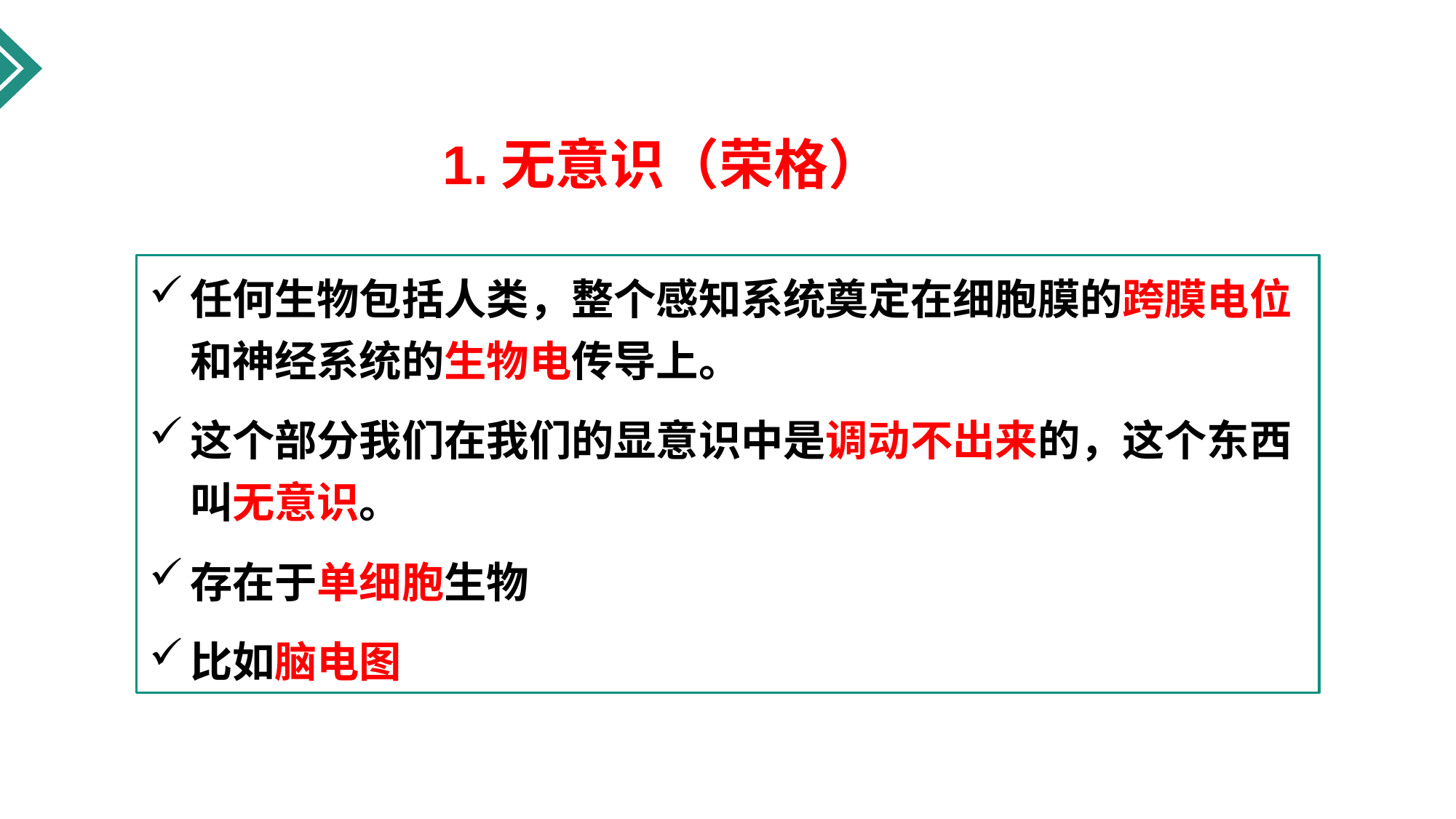

1.无意识（荣格）
任何生物包括人类，整个感知系统奠定在细胞膜的跨膜电位和神经系统的生物电传导上。
这个部分我们在我们的显意识中是调动不出来的，这个东西叫无意识。
存在于单细胞生物
比如脑电图